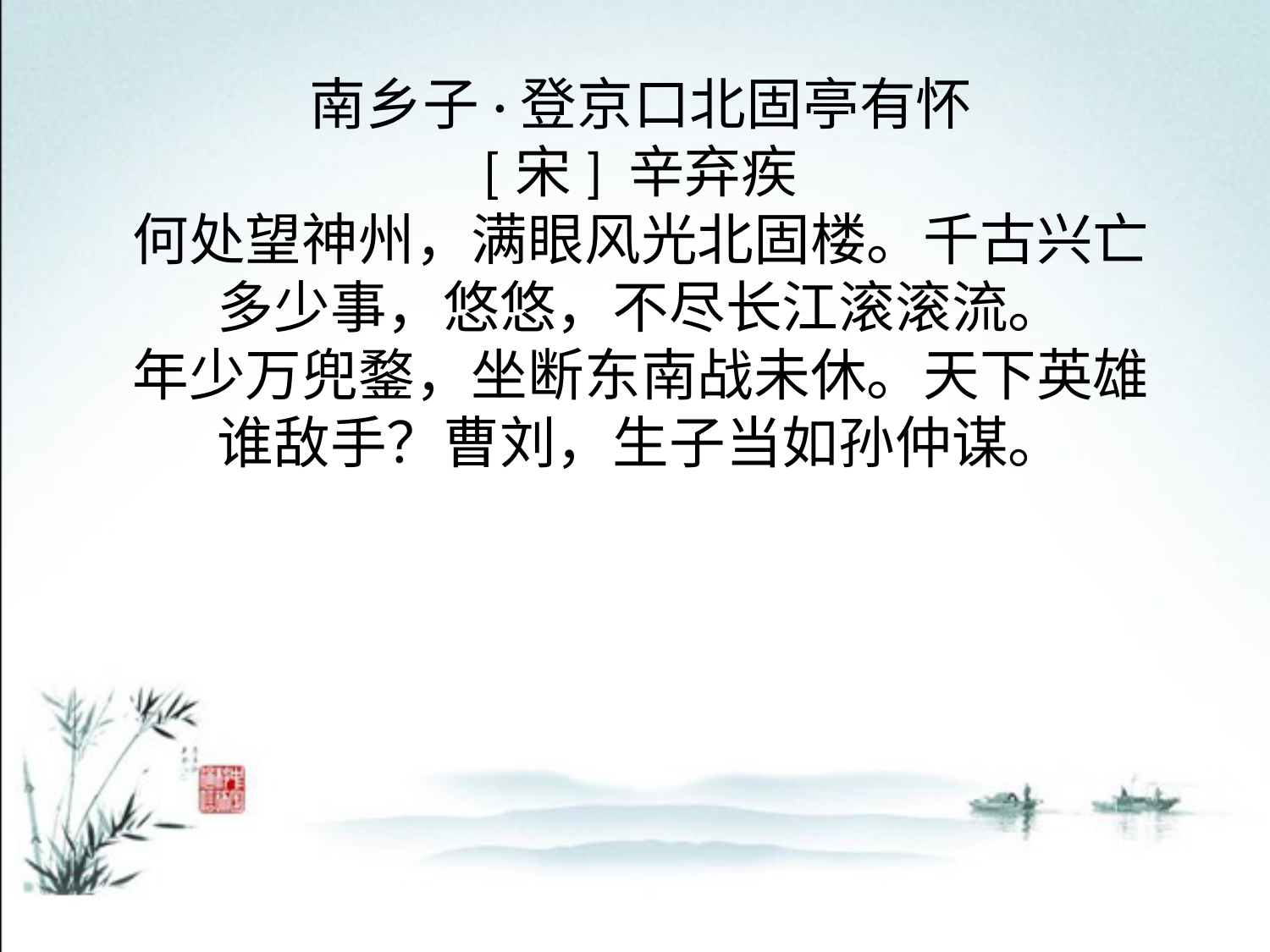

南乡子·登京口北固亭有怀
[宋] 辛弃疾
何处望神州，满眼风光北固楼。千古兴亡多少事，悠悠，不尽长江滚滚流。
年少万兜鍪，坐断东南战未休。天下英雄谁敌手？曹刘，生子当如孙仲谋。